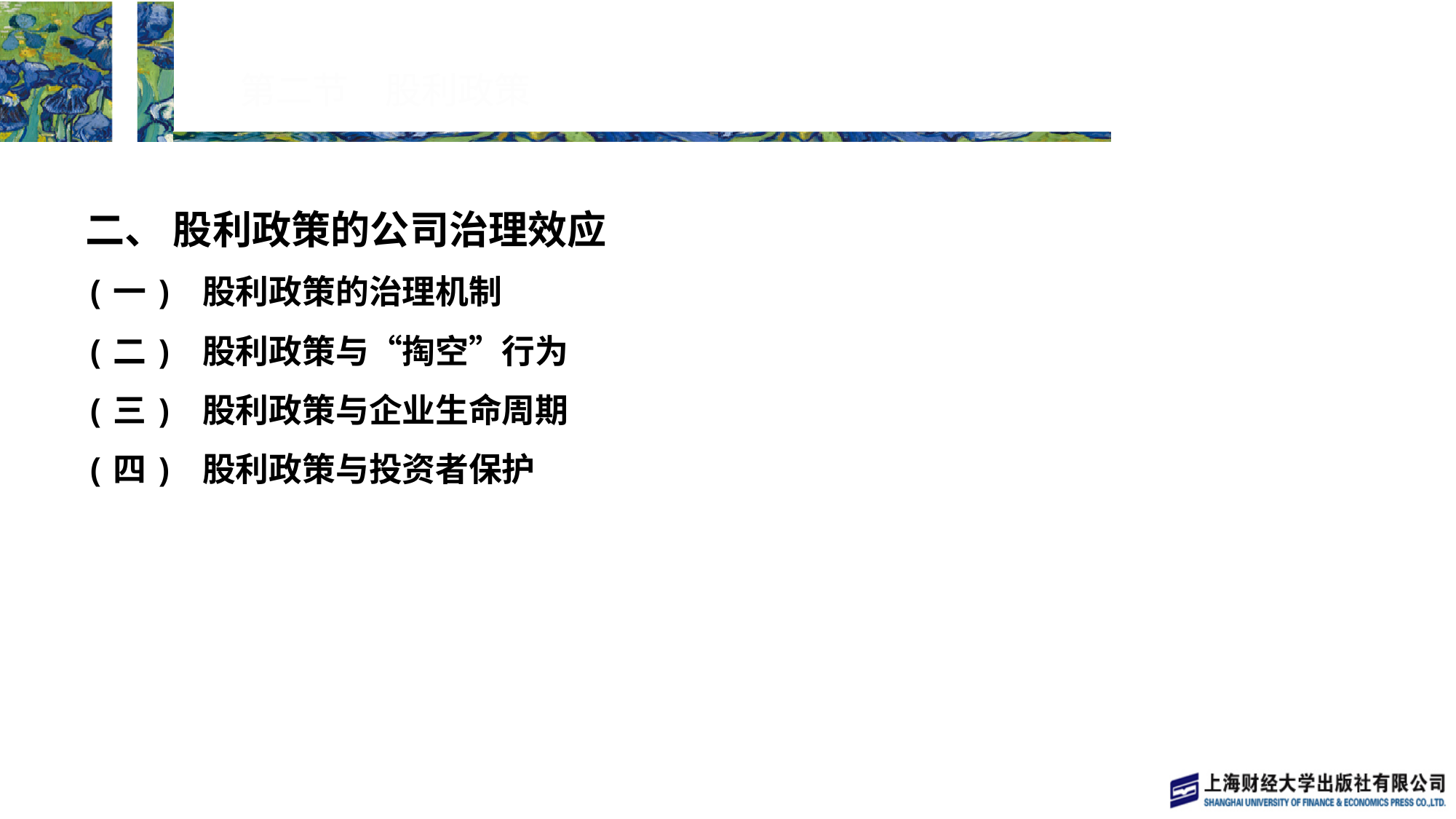

# 第二节　股利政策
二、 股利政策的公司治理效应
(一) 股利政策的治理机制
(二) 股利政策与“掏空”行为
(三) 股利政策与企业生命周期
(四) 股利政策与投资者保护